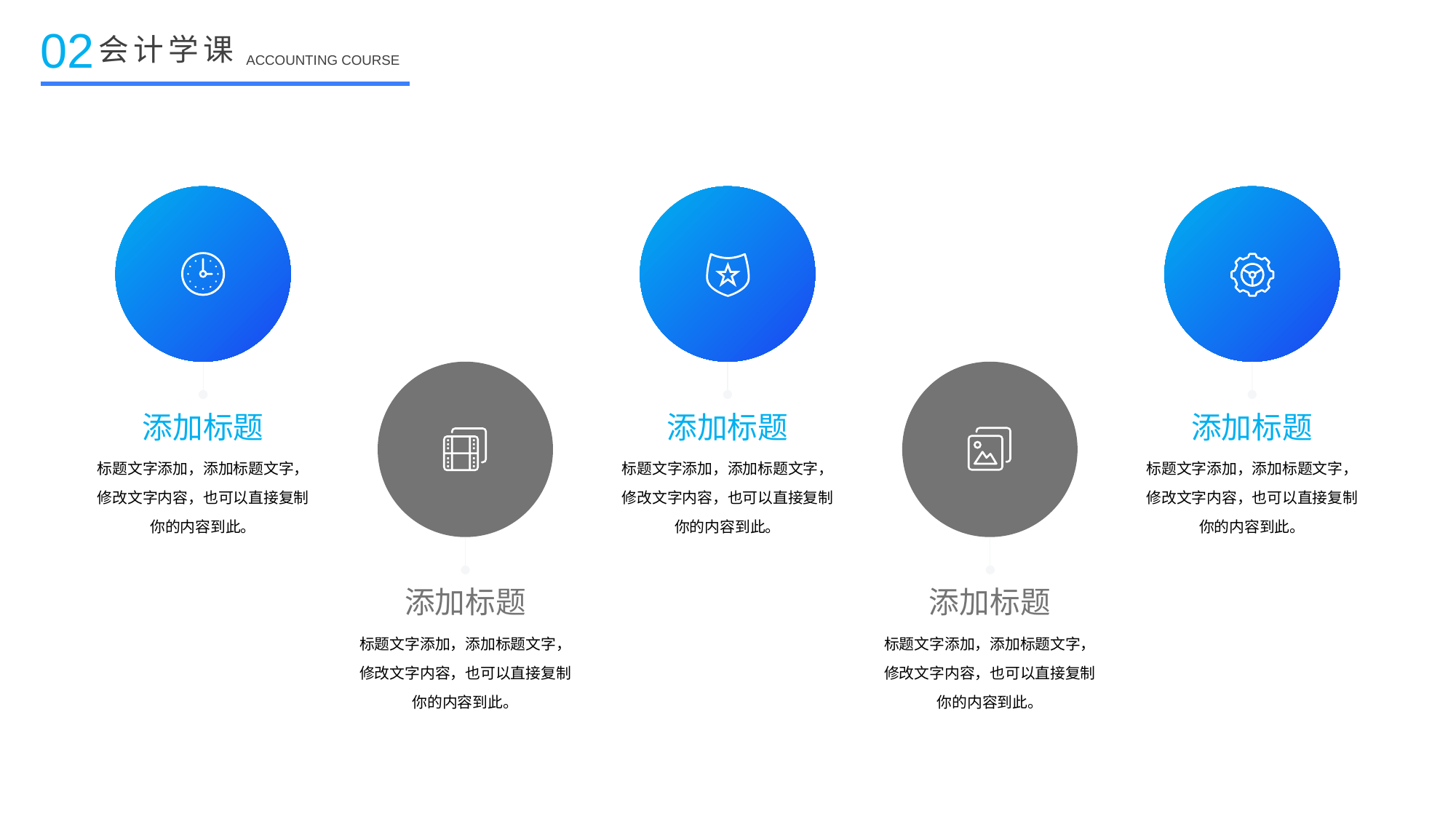

02
会计学课
ACCOUNTING COURSE

添加标题
添加标题
添加标题

标题文字添加，添加标题文字，修改文字内容，也可以直接复制你的内容到此。
标题文字添加，添加标题文字，修改文字内容，也可以直接复制你的内容到此。
标题文字添加，添加标题文字，修改文字内容，也可以直接复制你的内容到此。
添加标题
添加标题
标题文字添加，添加标题文字，修改文字内容，也可以直接复制你的内容到此。
标题文字添加，添加标题文字，修改文字内容，也可以直接复制你的内容到此。